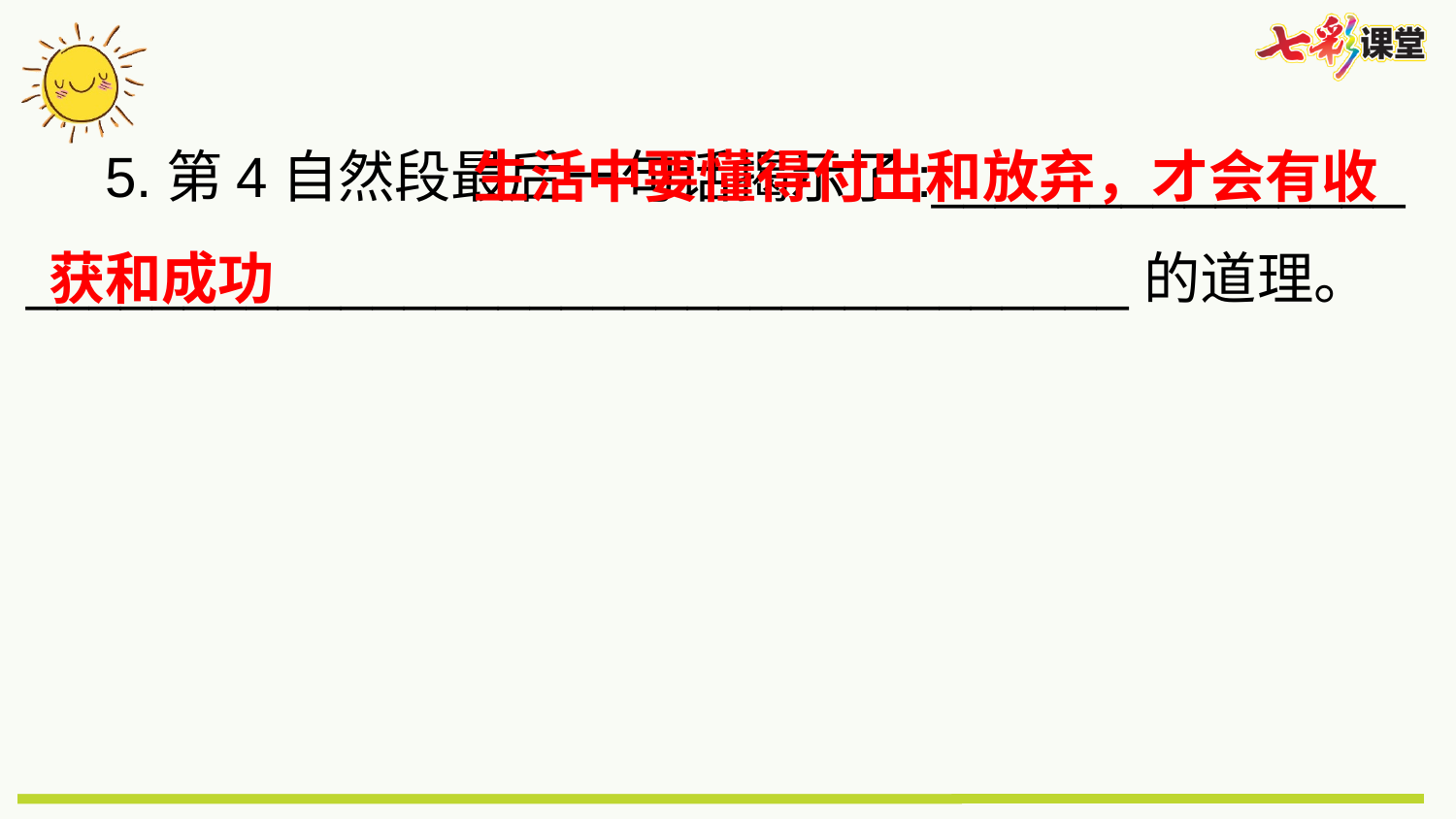

5.第4自然段最后一句话揭示了:_______________
___________________________________的道理。
                                生活中要懂得付出和放弃，才会有收获和成功